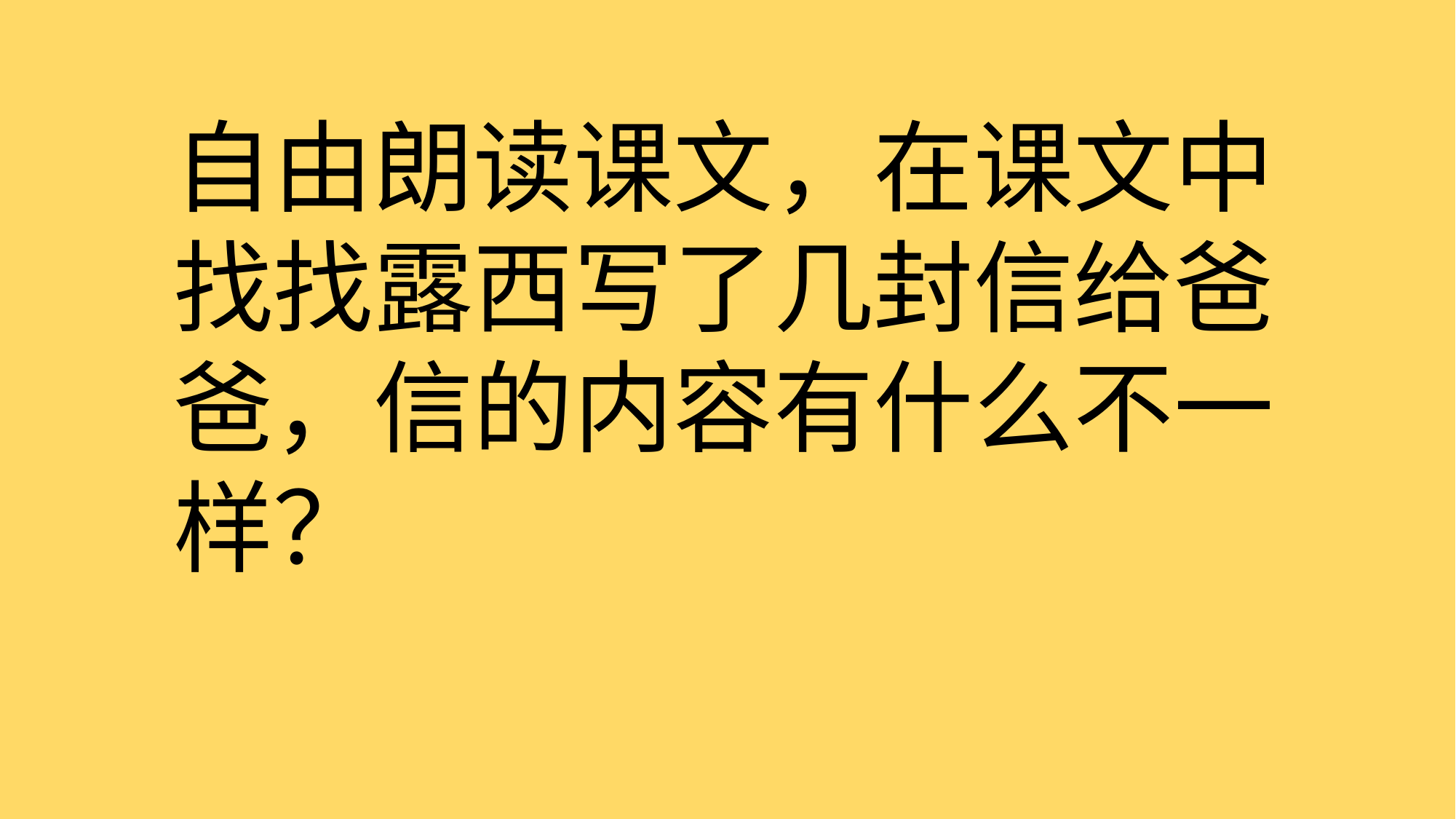

自由朗读课文，在课文中找找露西写了几封信给爸爸，信的内容有什么不一样？